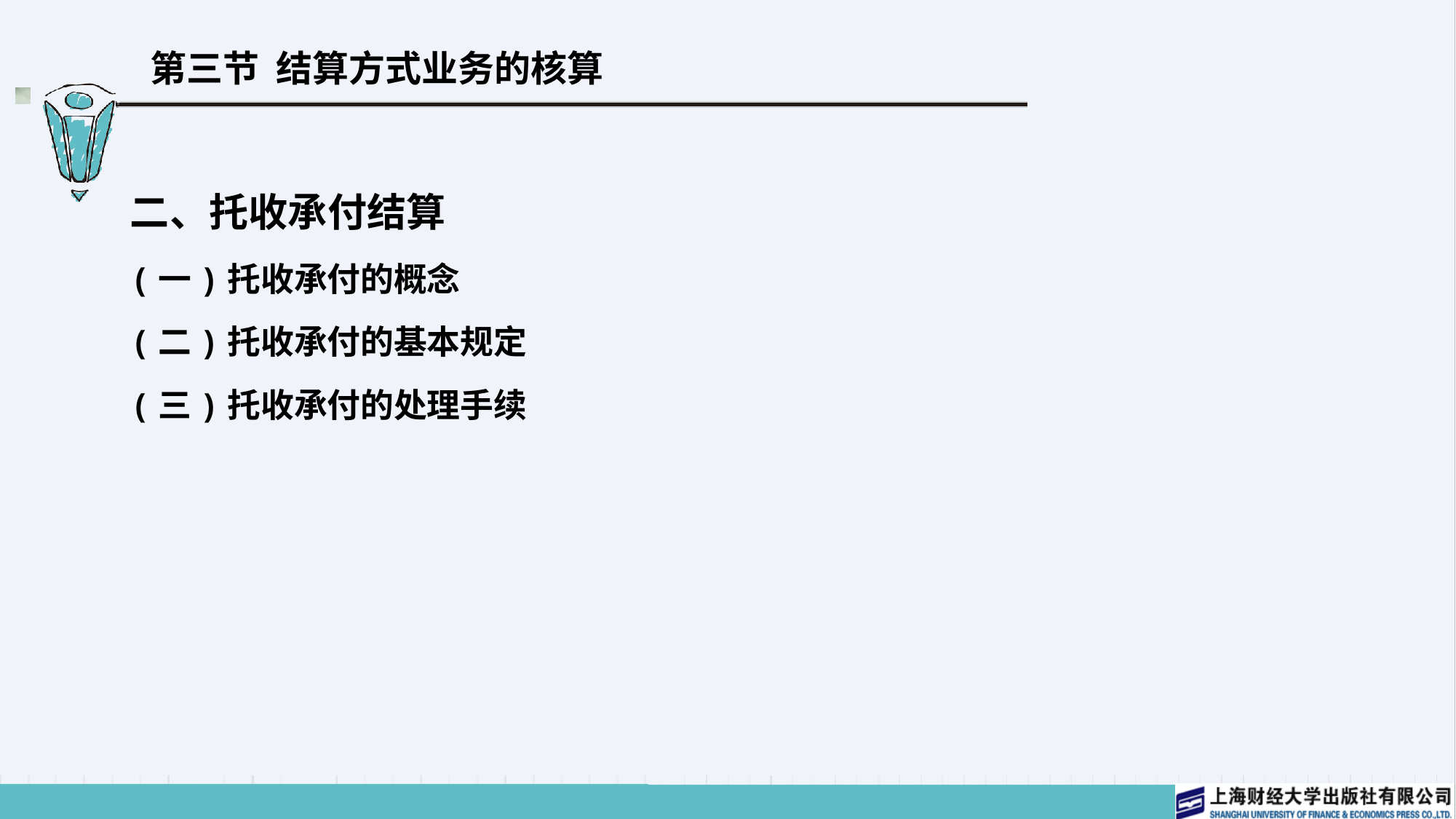

# 第三节  结算方式业务的核算
二、托收承付结算
(一)托收承付的概念
(二)托收承付的基本规定
(三)托收承付的处理手续